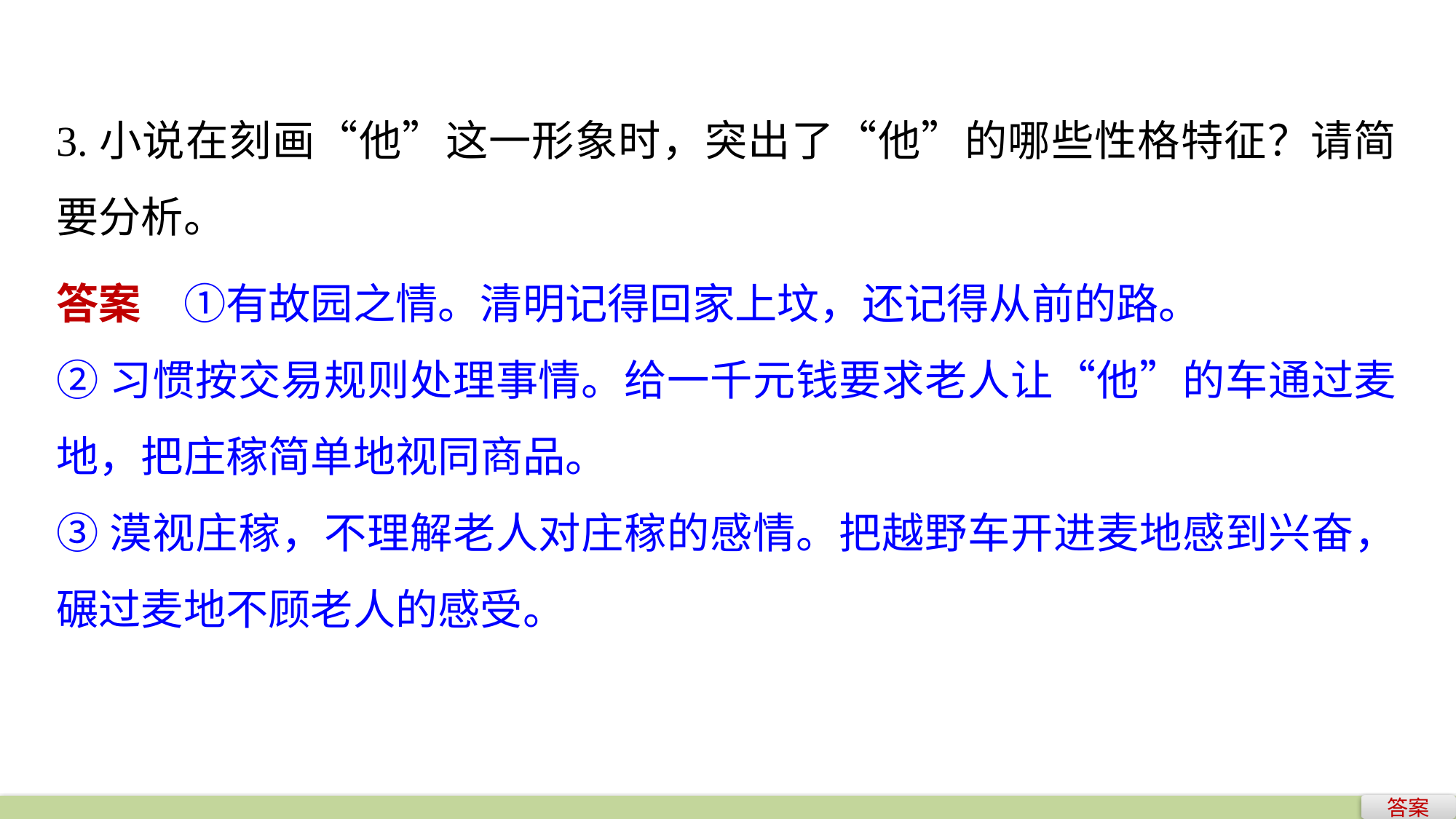

3.小说在刻画“他”这一形象时，突出了“他”的哪些性格特征？请简要分析。
答案　①有故园之情。清明记得回家上坟，还记得从前的路。
②习惯按交易规则处理事情。给一千元钱要求老人让“他”的车通过麦地，把庄稼简单地视同商品。
③漠视庄稼，不理解老人对庄稼的感情。把越野车开进麦地感到兴奋，碾过麦地不顾老人的感受。
答案